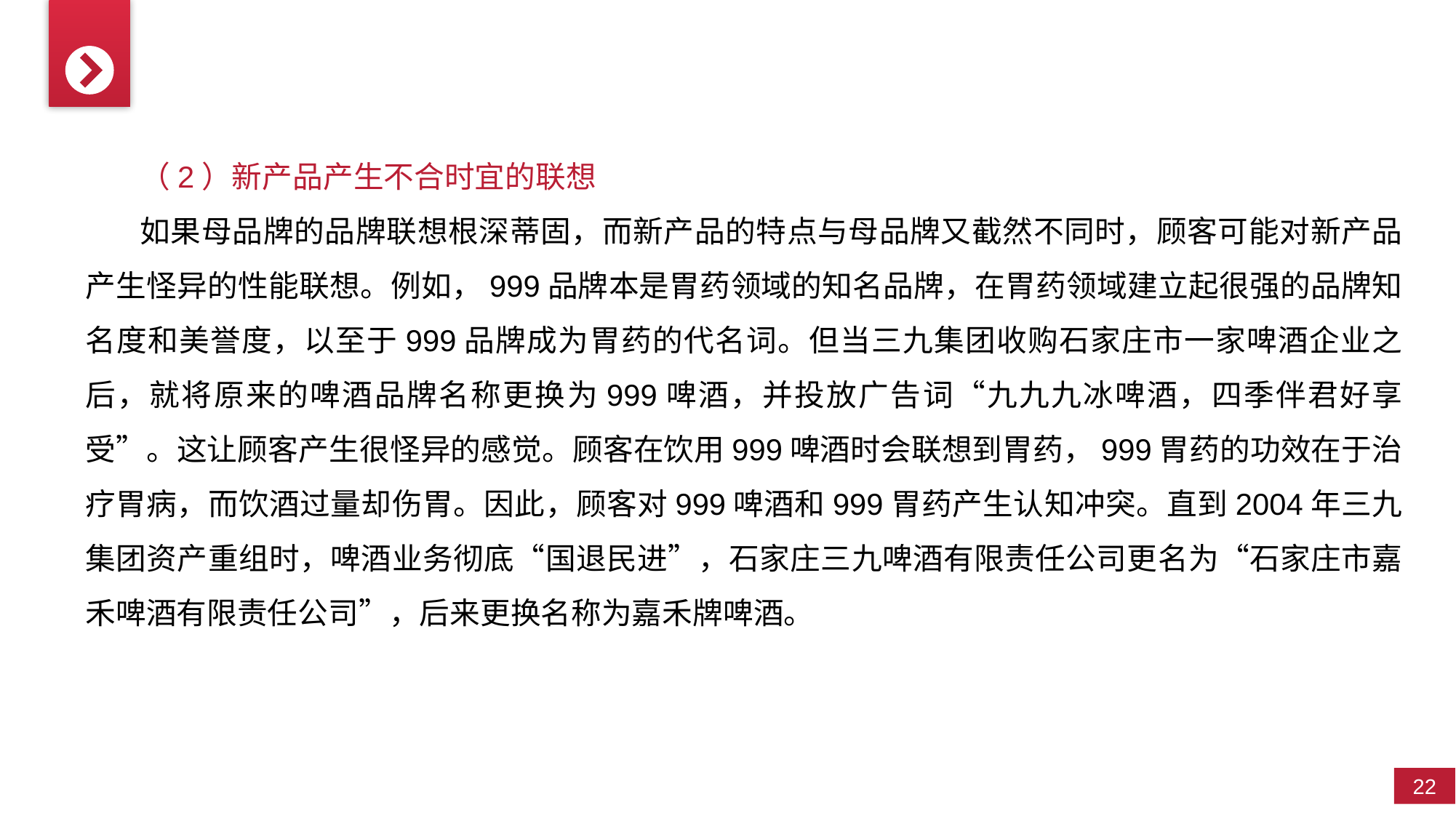

（2）新产品产生不合时宜的联想
如果母品牌的品牌联想根深蒂固，而新产品的特点与母品牌又截然不同时，顾客可能对新产品产生怪异的性能联想。例如，999品牌本是胃药领域的知名品牌，在胃药领域建立起很强的品牌知名度和美誉度，以至于999品牌成为胃药的代名词。但当三九集团收购石家庄市一家啤酒企业之后，就将原来的啤酒品牌名称更换为999啤酒，并投放广告词“九九九冰啤酒，四季伴君好享受”。这让顾客产生很怪异的感觉。顾客在饮用999啤酒时会联想到胃药，999胃药的功效在于治疗胃病，而饮酒过量却伤胃。因此，顾客对999啤酒和999胃药产生认知冲突。直到2004年三九集团资产重组时，啤酒业务彻底“国退民进”，石家庄三九啤酒有限责任公司更名为“石家庄市嘉禾啤酒有限责任公司”，后来更换名称为嘉禾牌啤酒。